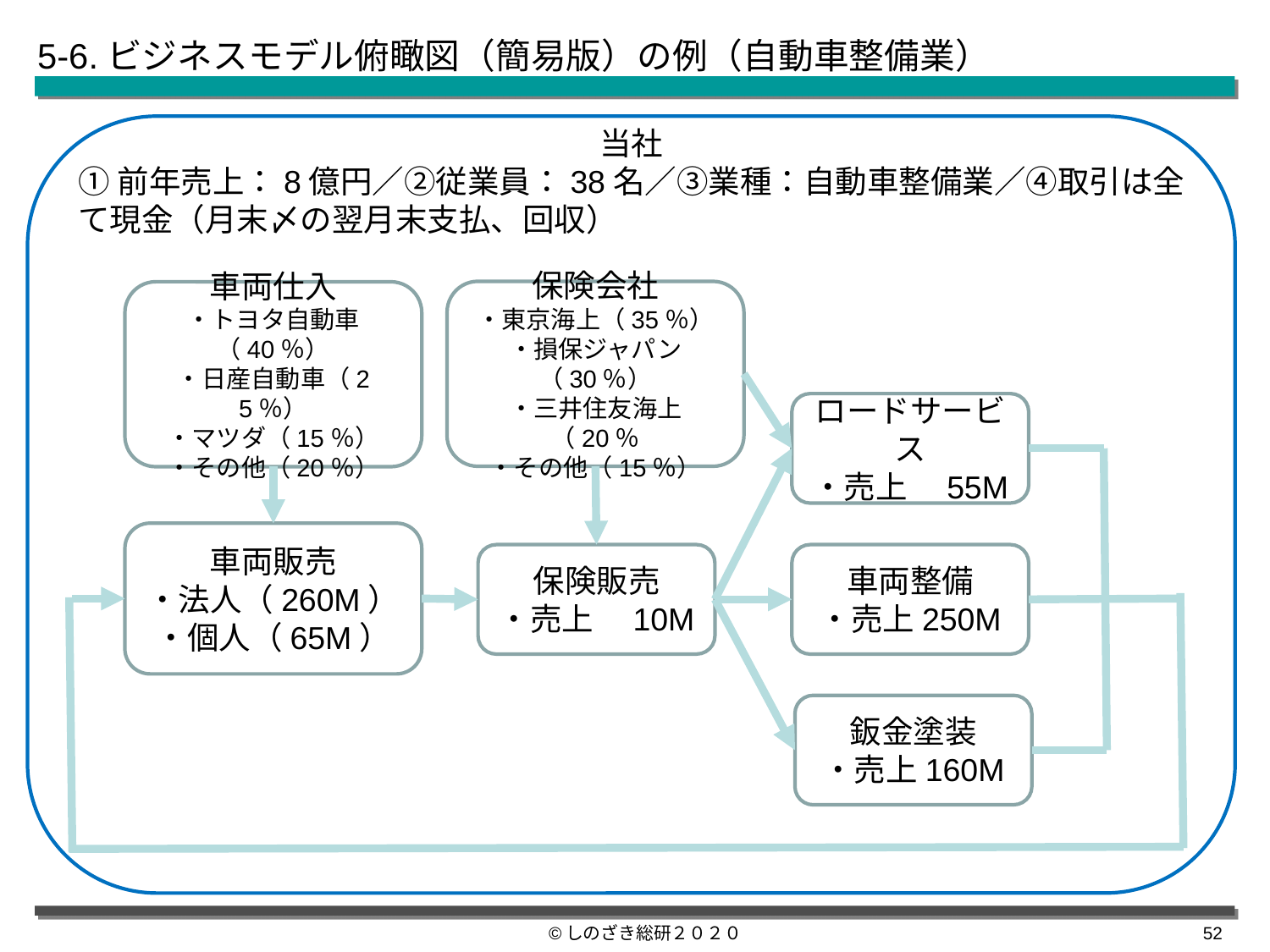

5-6.ビジネスモデル俯瞰図（簡易版）の例（自動車整備業）
当社
①前年売上：8億円／②従業員：38名／③業種：自動車整備業／④取引は全て現金（月末〆の翌月末支払、回収）

保険会社
・東京海上（35％）
・損保ジャパン（30％）
・三井住友海上（20％
・その他（15％）
車両仕入
・トヨタ自動車（40％）
・日産自動車（25％）
・マツダ（15％）
・その他（20％）
ロードサービス
・売上　55M
車両販売
・法人（260M）
・個人（65M）
保険販売
・売上　10M
車両整備
・売上250M
鈑金塗装
・売上160M
©しのざき総研２０２０
52